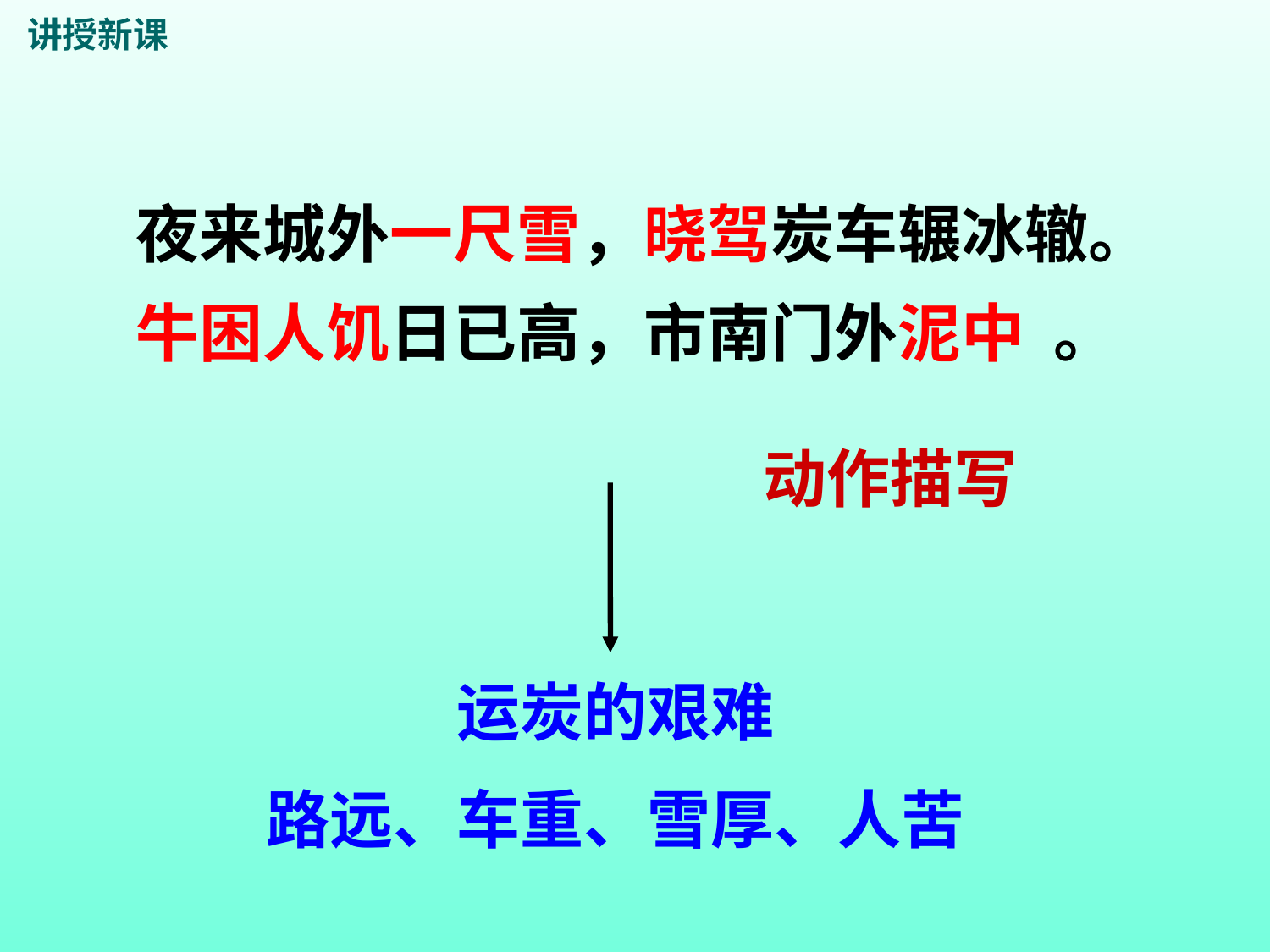

讲授新课

夜来城外一尺雪，晓驾炭车辗冰辙。   
牛困人饥日已高，市南门外泥中  。
动作描写

运炭的艰难
路远、车重、雪厚、人苦